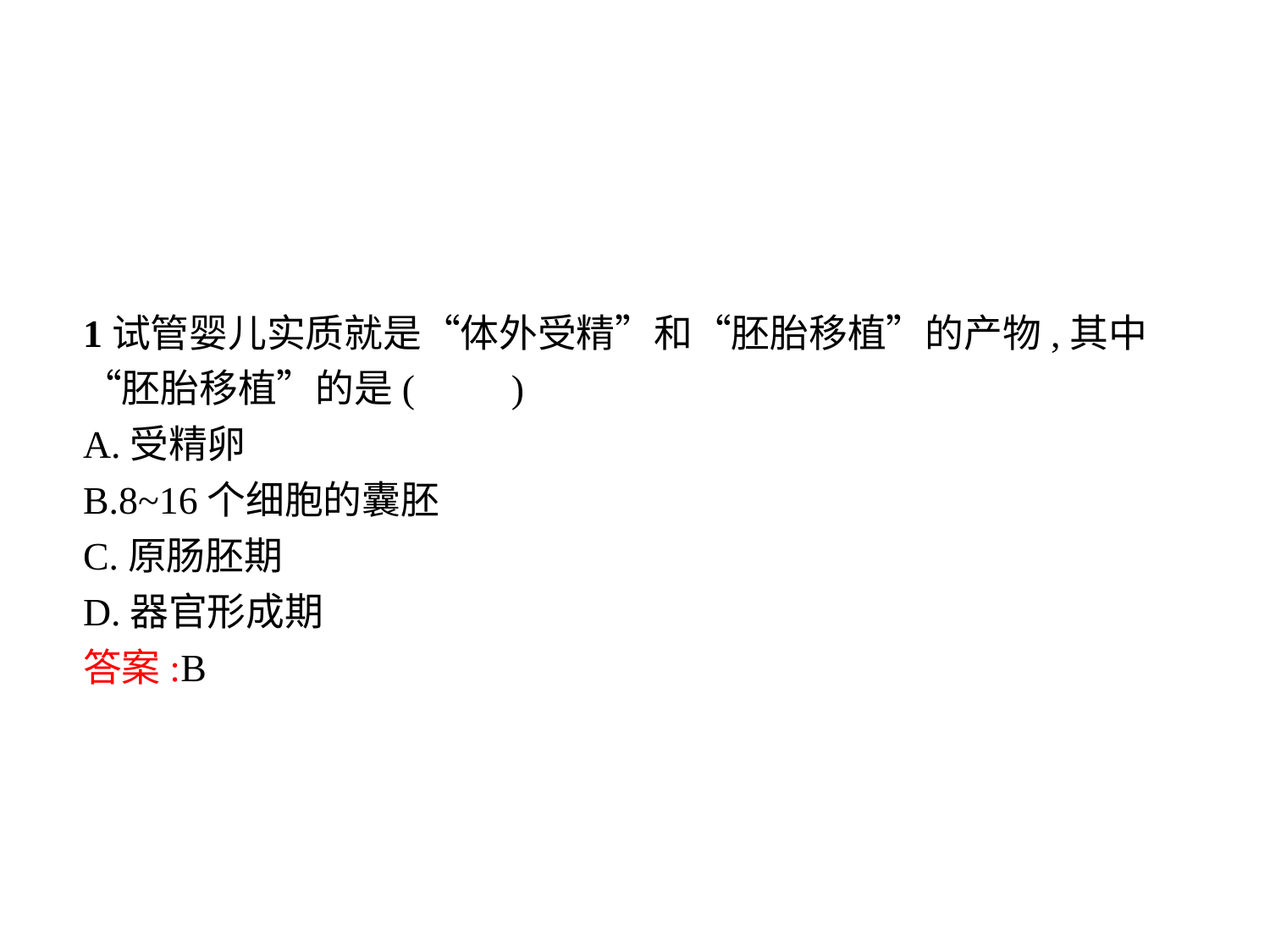

1试管婴儿实质就是“体外受精”和“胚胎移植”的产物,其中“胚胎移植”的是(　　)
A.受精卵
B.8~16个细胞的囊胚
C.原肠胚期
D.器官形成期
答案:B